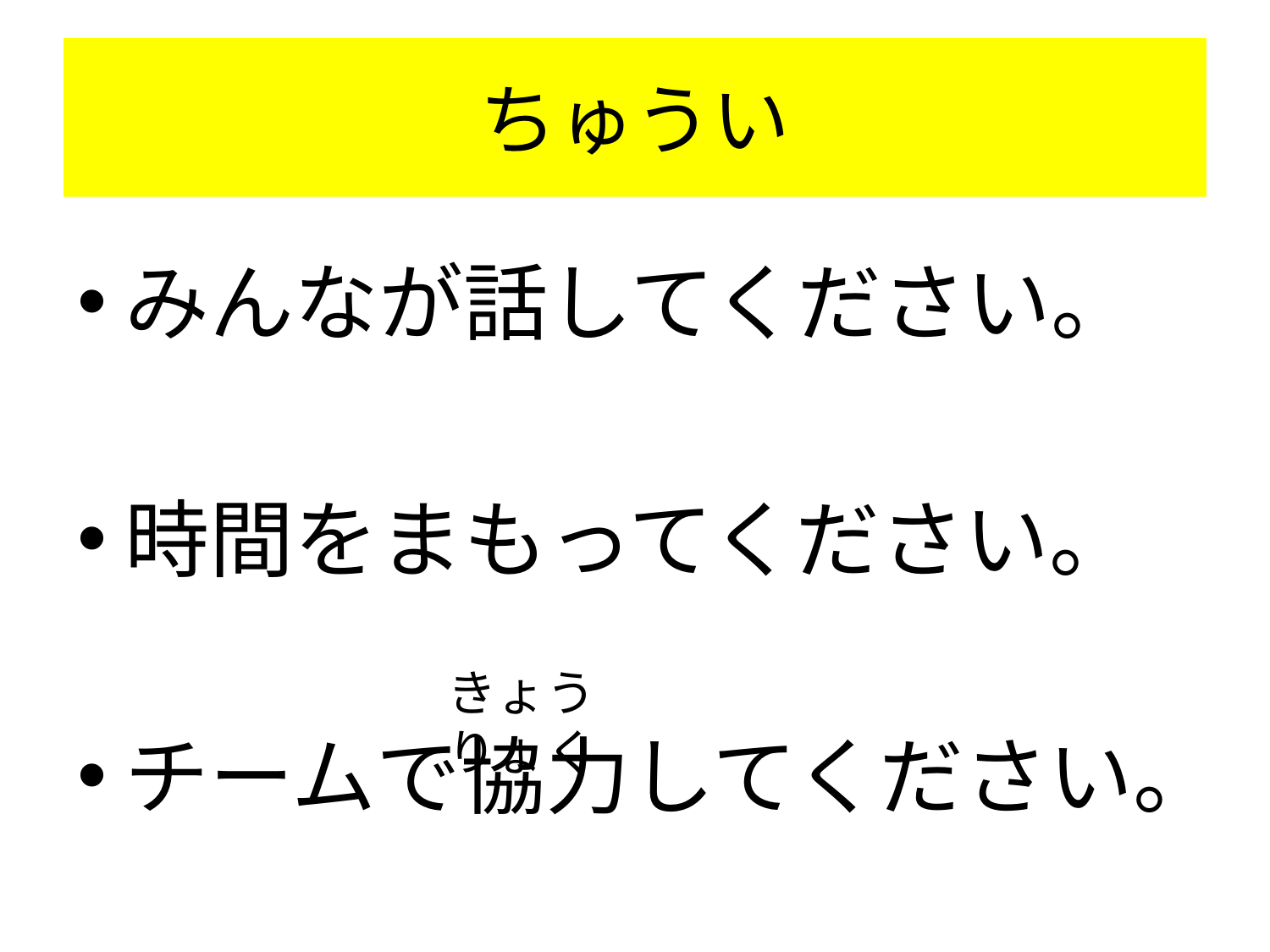

# ちゅうい
みんなが話してください。

時間をまもってください。

チームで協力してください。
きょうりょく